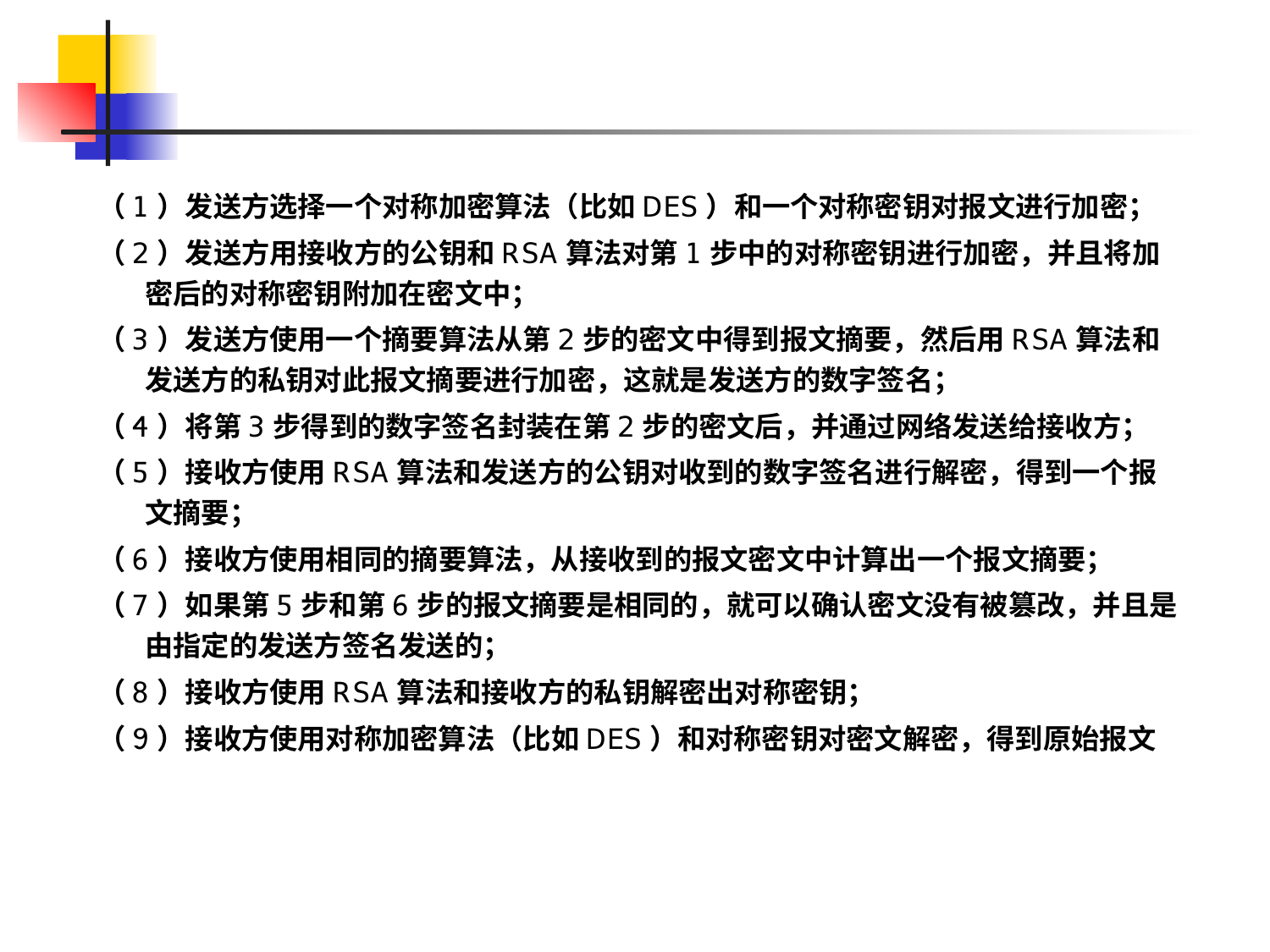

（1）发送方选择一个对称加密算法（比如DES）和一个对称密钥对报文进行加密；
（2）发送方用接收方的公钥和RSA算法对第1步中的对称密钥进行加密，并且将加密后的对称密钥附加在密文中；
（3）发送方使用一个摘要算法从第2步的密文中得到报文摘要，然后用RSA算法和发送方的私钥对此报文摘要进行加密，这就是发送方的数字签名；
（4）将第3步得到的数字签名封装在第2步的密文后，并通过网络发送给接收方；
（5）接收方使用RSA算法和发送方的公钥对收到的数字签名进行解密，得到一个报文摘要；
（6）接收方使用相同的摘要算法，从接收到的报文密文中计算出一个报文摘要；
（7）如果第5步和第6步的报文摘要是相同的，就可以确认密文没有被篡改，并且是由指定的发送方签名发送的；
（8）接收方使用RSA算法和接收方的私钥解密出对称密钥；
（9）接收方使用对称加密算法（比如DES）和对称密钥对密文解密，得到原始报文

43